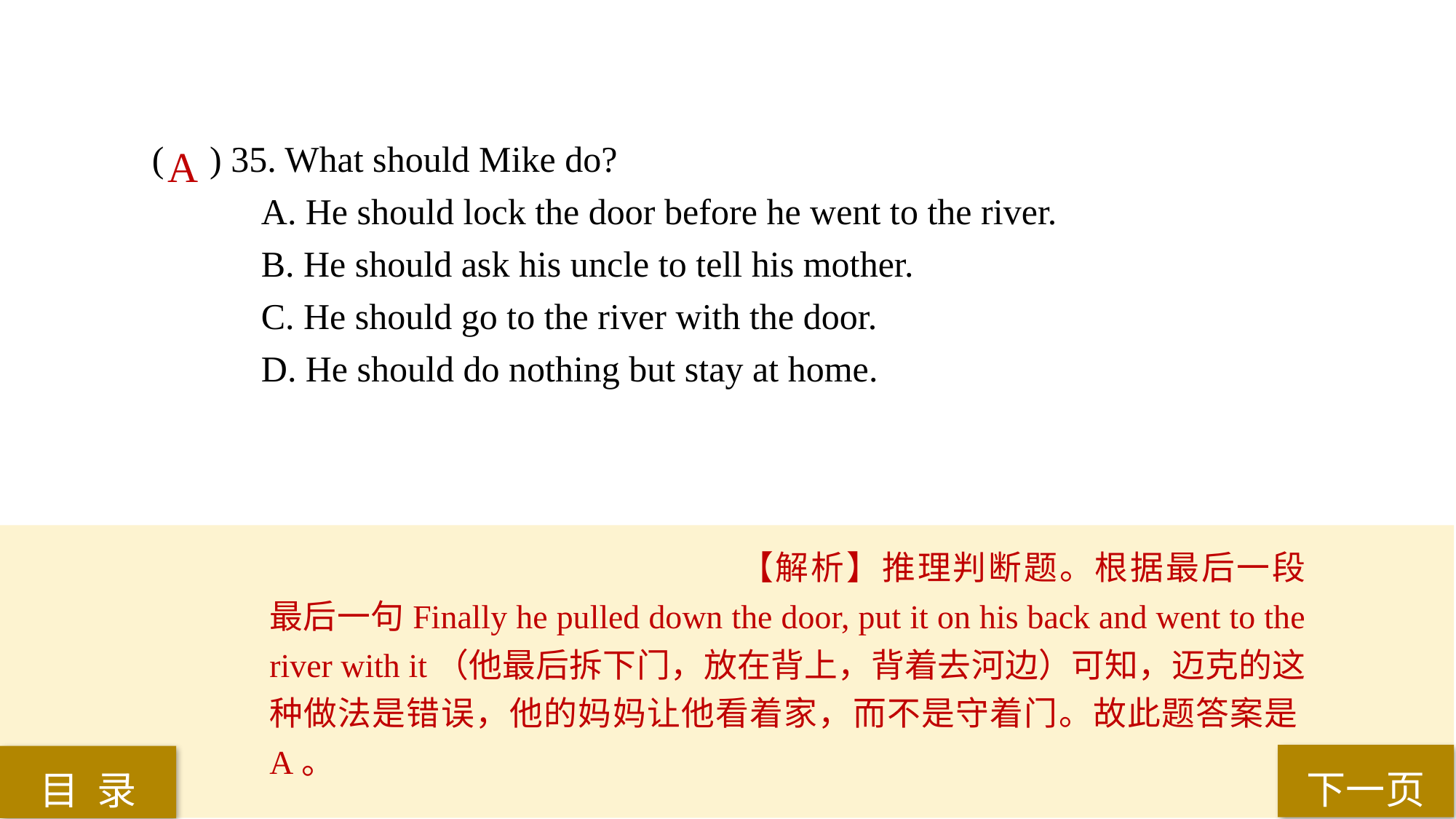

(     ) 35. What should Mike do?
A. He should lock the door before he went to the river.
B. He should ask his uncle to tell his mother.
C. He should go to the river with the door.
D. He should do nothing but stay at home.
A
【解析】推理判断题。根据最后一段最后一句Finally he pulled down the door, put it on his back and went to the river with it（他最后拆下门，放在背上，背着去河边）可知，迈克的这种做法是错误，他的妈妈让他看着家，而不是守着门。故此题答案是A。